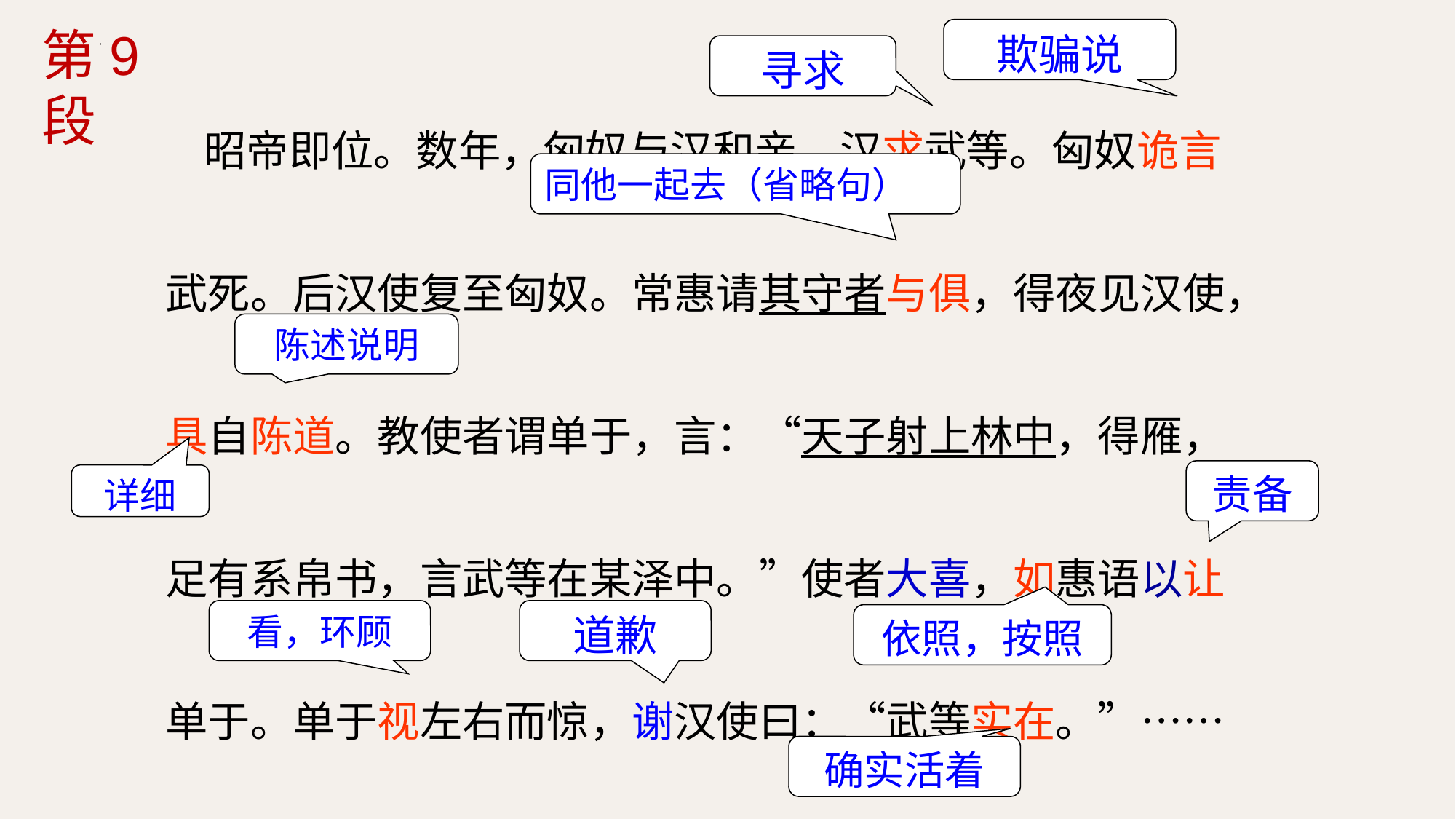

第9段
欺骗说
   昭帝即位。数年，匈奴与汉和亲。汉求武等。匈奴诡言武死。后汉使复至匈奴。常惠请其守者与俱，得夜见汉使，具自陈道。教使者谓单于，言：“天子射上林中，得雁，足有系帛书，言武等在某泽中。”使者大喜，如惠语以让单于。单于视左右而惊，谢汉使曰：“武等实在。”……
寻求
同他一起去（省略句）
陈述说明
责备
详细
看，环顾
道歉
依照，按照
确实活着